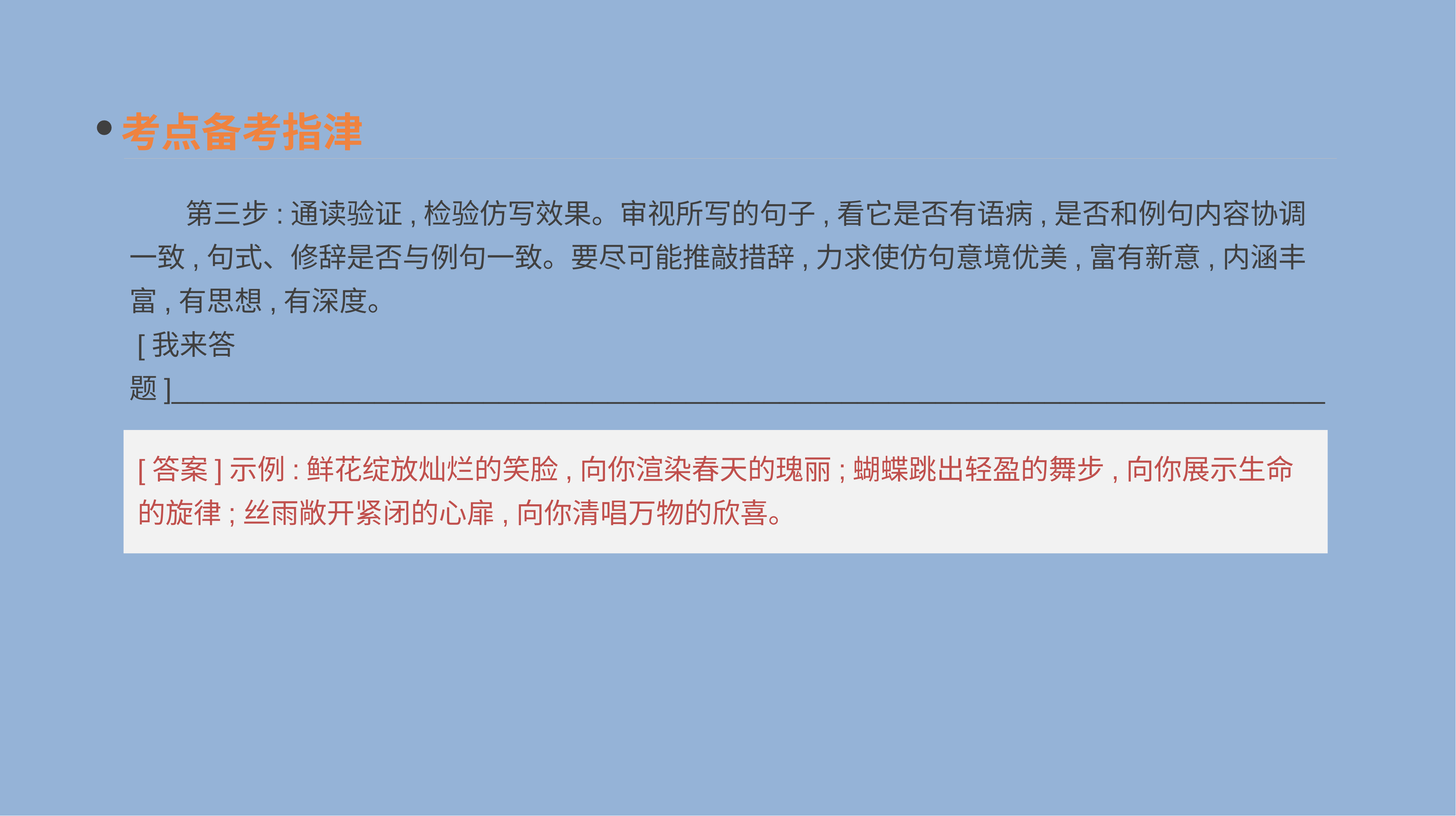

考点备考指津

　　第三步:通读验证,检验仿写效果。审视所写的句子,看它是否有语病,是否和例句内容协调一致,句式、修辞是否与例句一致。要尽可能推敲措辞,力求使仿句意境优美,富有新意,内涵丰富,有思想,有深度。
 [我来答题]____________________________________________________________________________________
_______________________________________________________________________________________________

[答案]示例:鲜花绽放灿烂的笑脸,向你渲染春天的瑰丽;蝴蝶跳出轻盈的舞步,向你展示生命的旋律;丝雨敞开紧闭的心扉,向你清唱万物的欣喜。